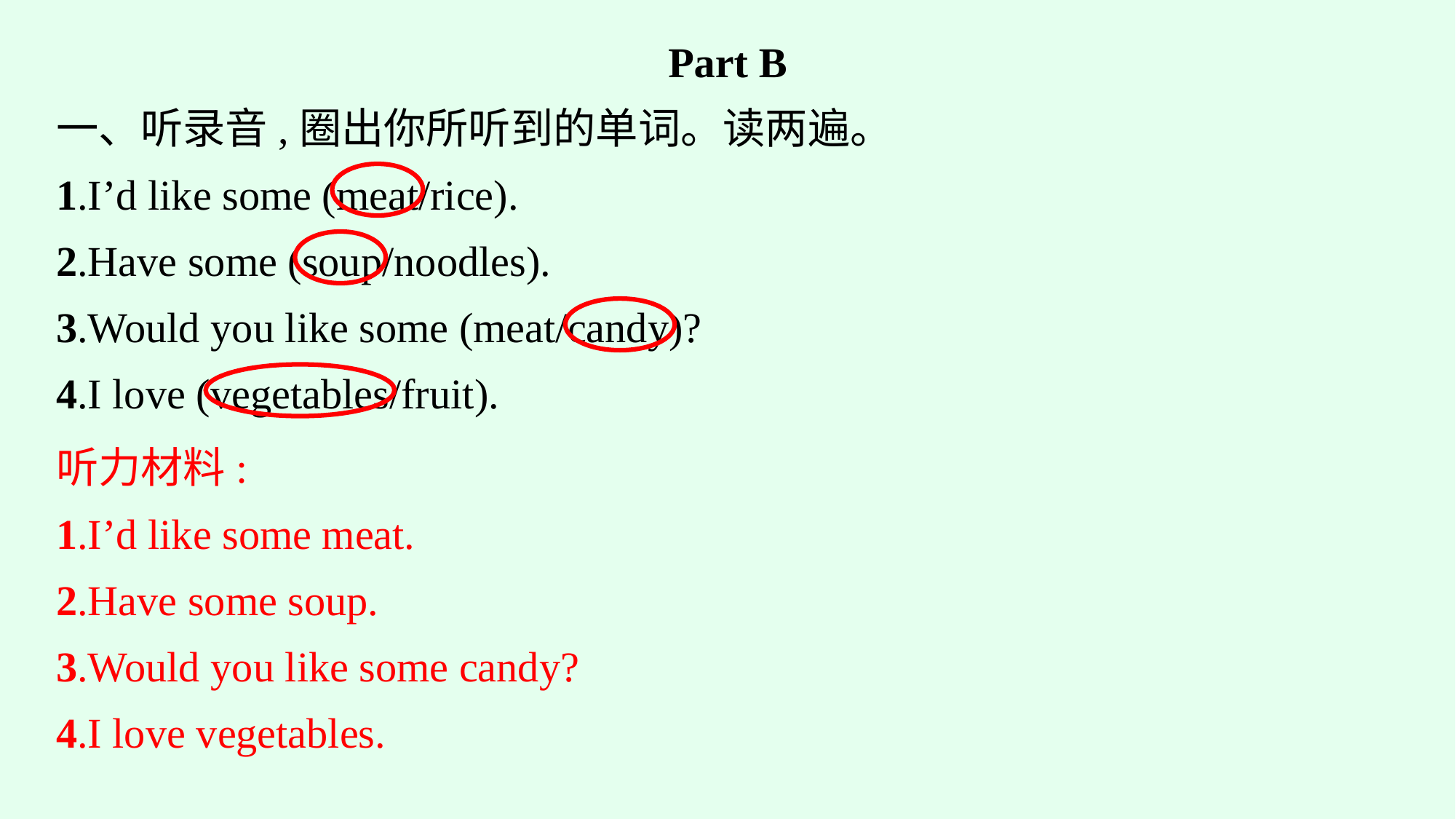

Part B
一、听录音,圈出你所听到的单词。读两遍。
1.I’d like some (meat/rice).
2.Have some (soup/noodles).
3.Would you like some (meat/candy)?
4.I love (vegetables/fruit).

听力材料:
1.I’d like some meat.
2.Have some soup.
3.Would you like some candy?
4.I love vegetables.